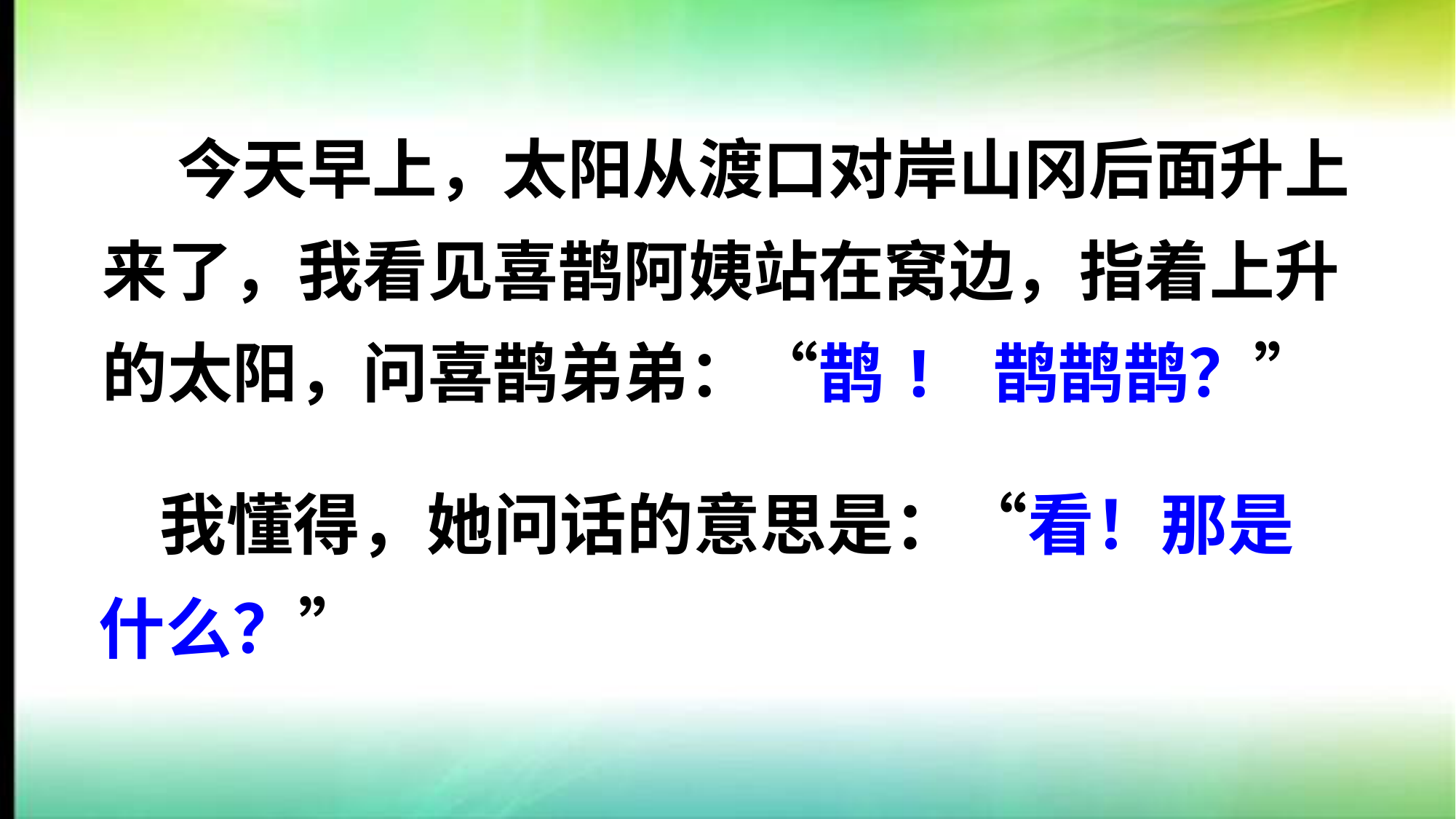

今天早上，太阳从渡口对岸山冈后面升上来了，我看见喜鹊阿姨站在窝边，指着上升的太阳，问喜鹊弟弟：“鹊! 鹊鹊鹊？”
   我懂得，她问话的意思是：“看！那是什么？”